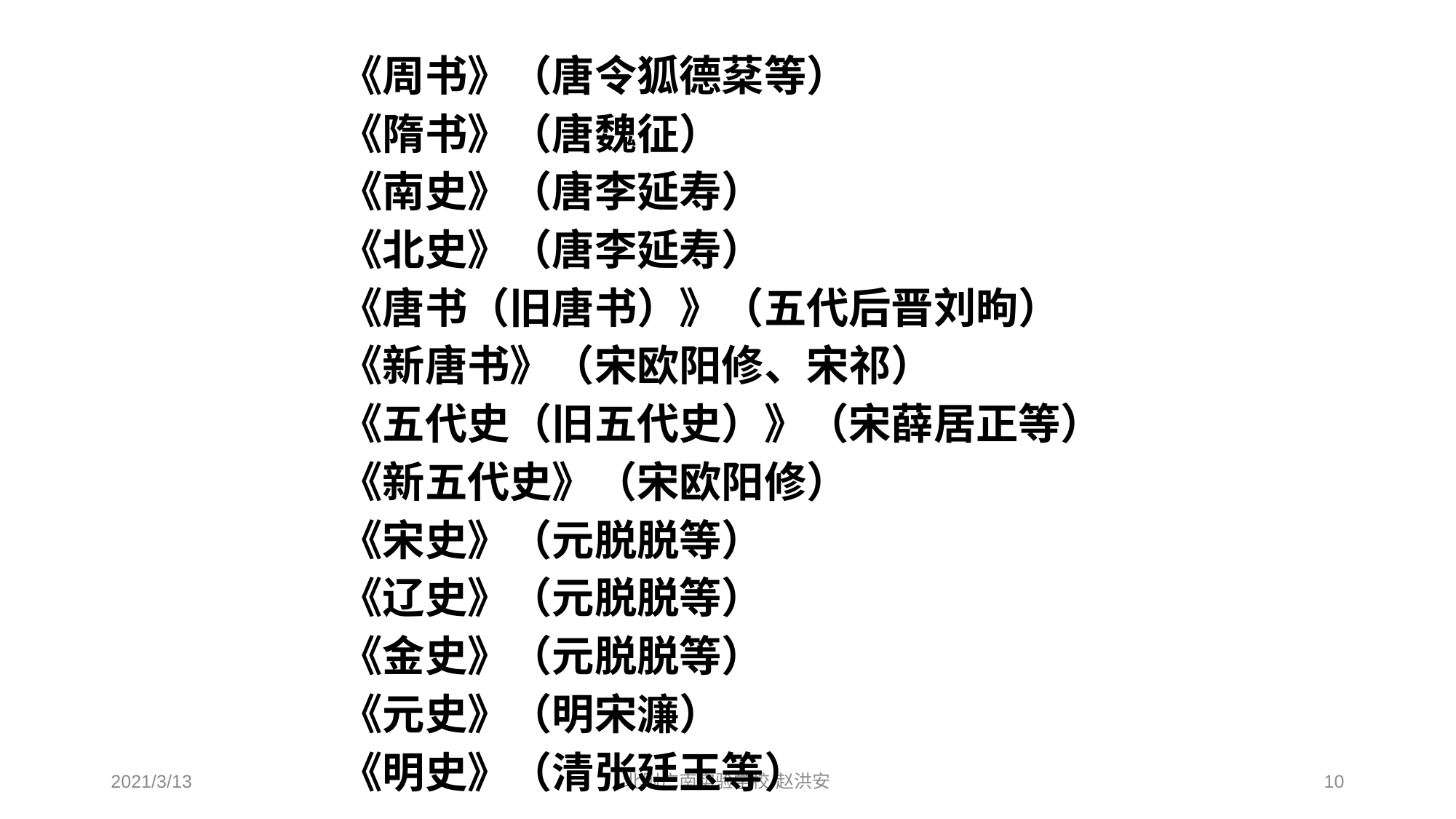

《周书》（唐令狐德棻等）
  《隋书》（唐魏征）
  《南史》（唐李延寿）
  《北史》（唐李延寿）
  《唐书（旧唐书）》（五代后晋刘昫）
  《新唐书》（宋欧阳修、宋祁）
  《五代史（旧五代史）》（宋薛居正等）
  《新五代史》（宋欧阳修）
  《宋史》（元脱脱等）
  《辽史》（元脱脱等）
  《金史》（元脱脱等）
  《元史》（明宋濂）
  《明史》（清张廷玉等）
2021/3/13
北附广南实验学校 赵洪安
10